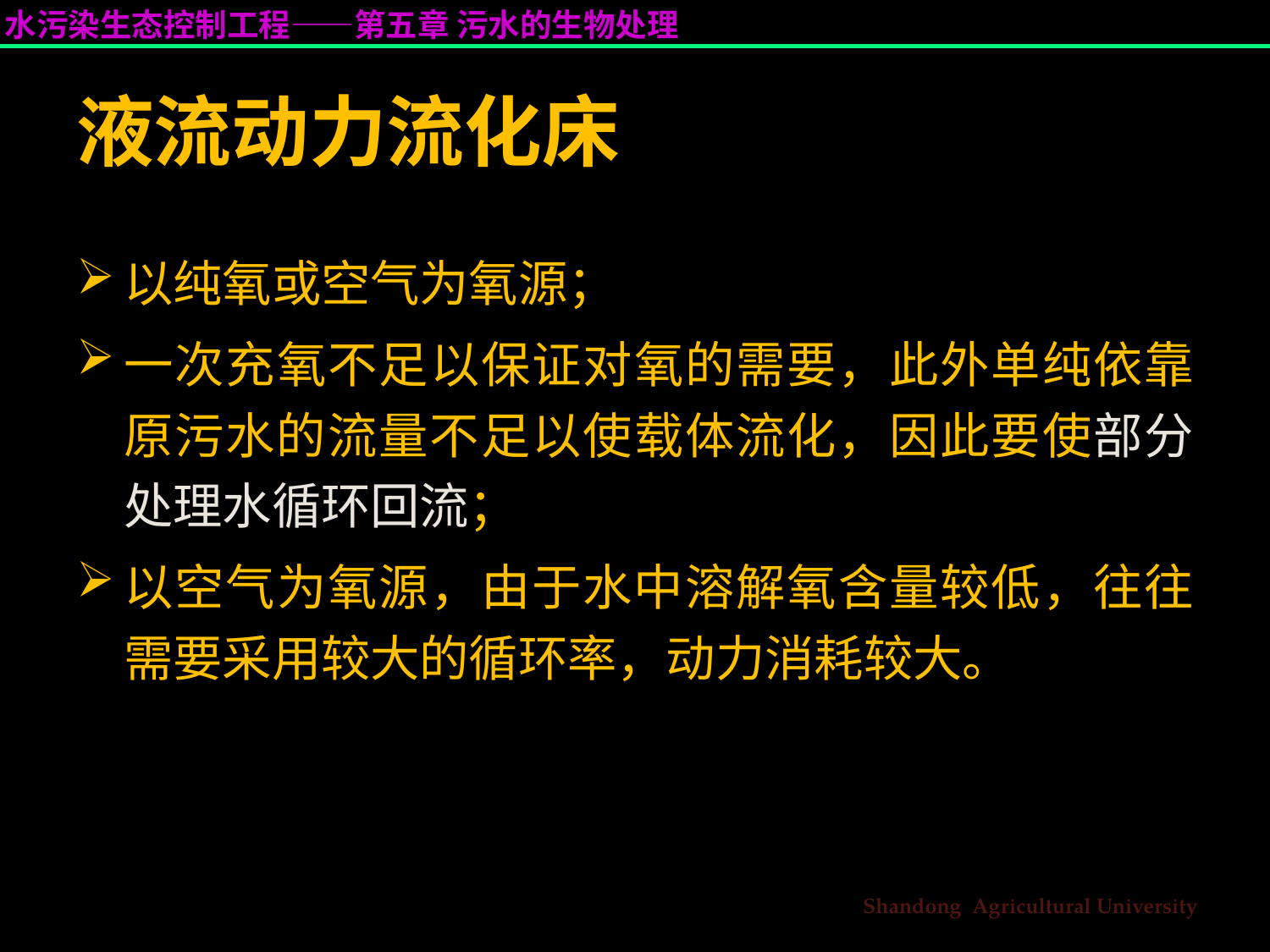

# 液流动力流化床
以纯氧或空气为氧源；
一次充氧不足以保证对氧的需要，此外单纯依靠原污水的流量不足以使载体流化，因此要使部分处理水循环回流；
以空气为氧源，由于水中溶解氧含量较低，往往需要采用较大的循环率，动力消耗较大。